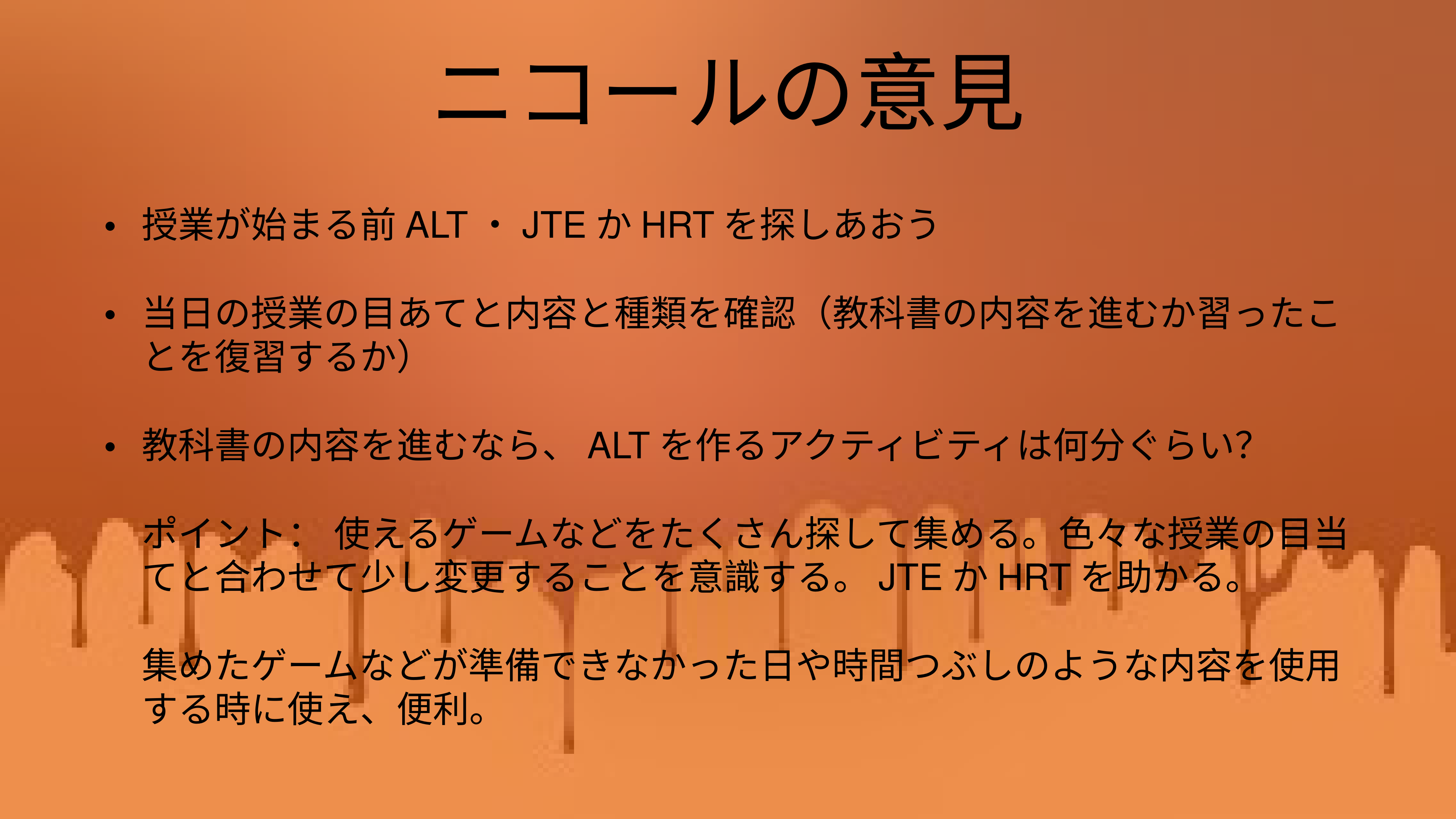

# ニコールの意見
授業が始まる前ALT・JTEかHRTを探しあおう
当日の授業の目あてと内容と種類を確認（教科書の内容を進むか習ったことを復習するか）
教科書の内容を進むなら、ALTを作るアクティビティは何分ぐらい？
ポイント： 使えるゲームなどをたくさん探して集める。色々な授業の目当てと合わせて少し変更することを意識する。JTEかHRTを助かる。
集めたゲームなどが準備できなかった日や時間つぶしのような内容を使用する時に使え、便利。